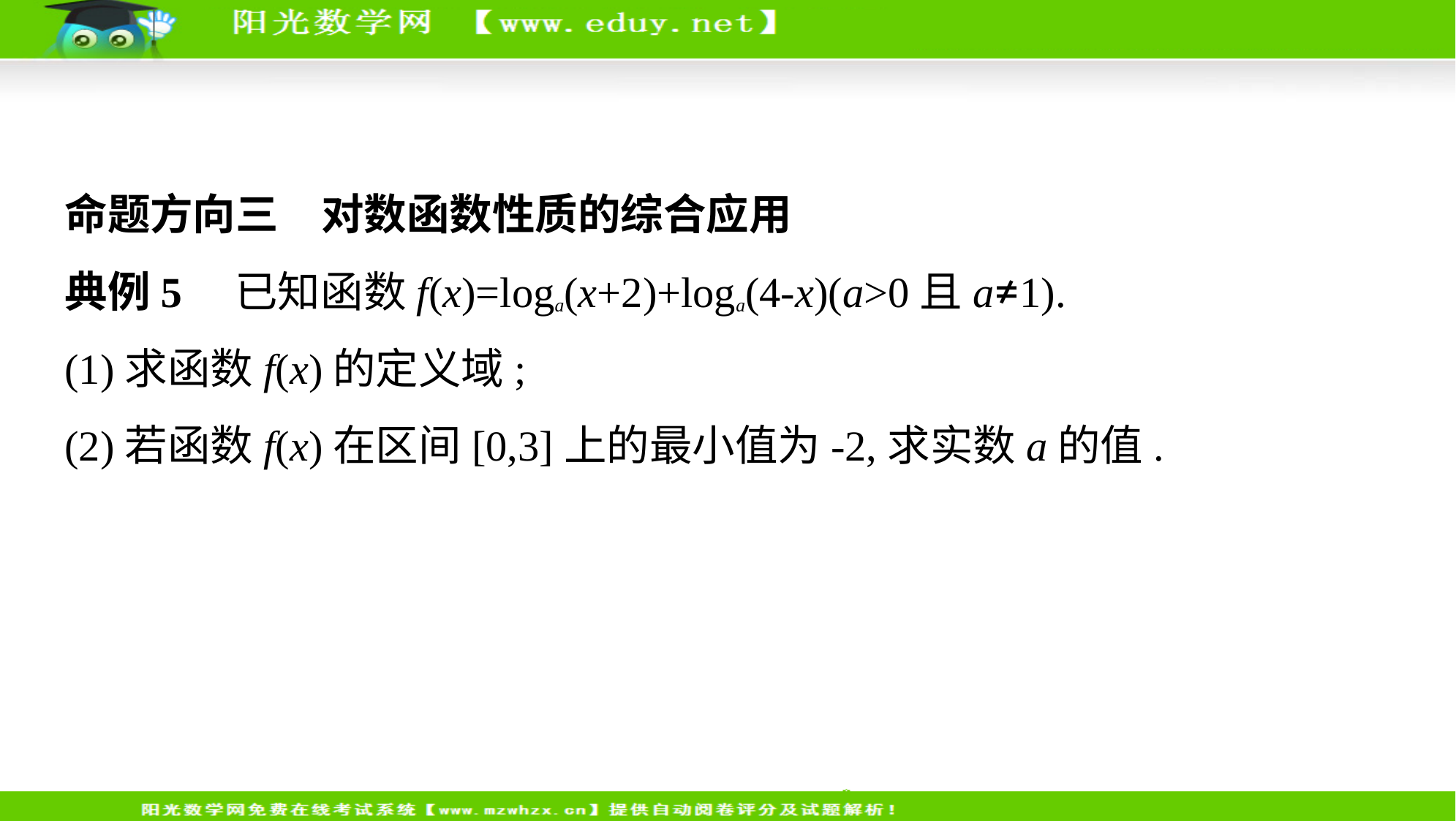

命题方向三　对数函数性质的综合应用
典例5    已知函数f(x)=loga(x+2)+loga(4-x)(a>0且a≠1).
(1)求函数f(x)的定义域;
(2)若函数f(x)在区间[0,3]上的最小值为-2,求实数a的值.